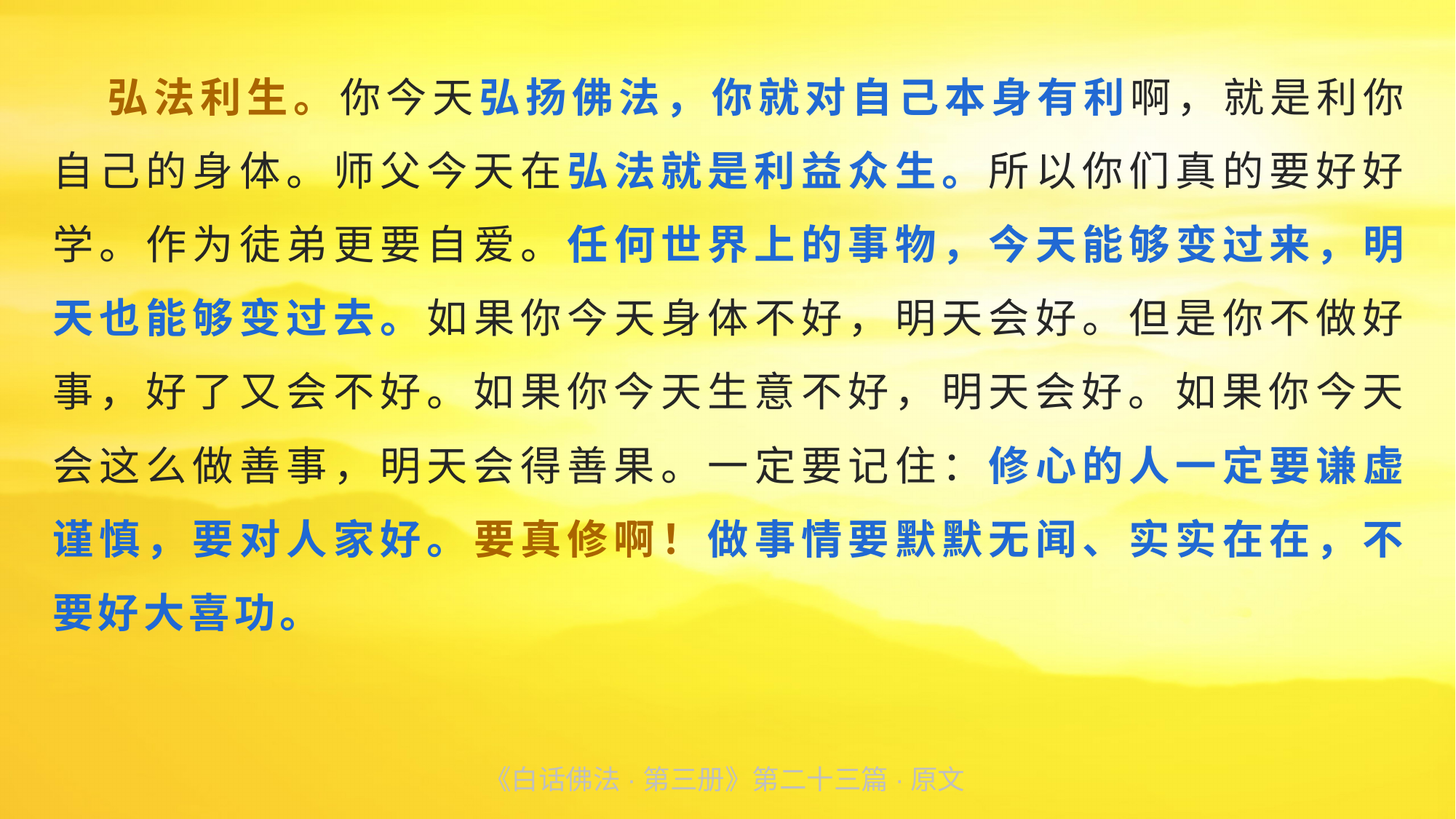

弘法利生。你今天弘扬佛法，你就对自己本身有利啊，就是利你自己的身体。师父今天在弘法就是利益众生。所以你们真的要好好学。作为徒弟更要自爱。任何世界上的事物，今天能够变过来，明天也能够变过去。如果你今天身体不好，明天会好。但是你不做好事，好了又会不好。如果你今天生意不好，明天会好。如果你今天会这么做善事，明天会得善果。一定要记住：修心的人一定要谦虚谨慎，要对人家好。要真修啊！做事情要默默无闻、实实在在，不要好大喜功。
《白话佛法·第三册》第二十三篇·原文